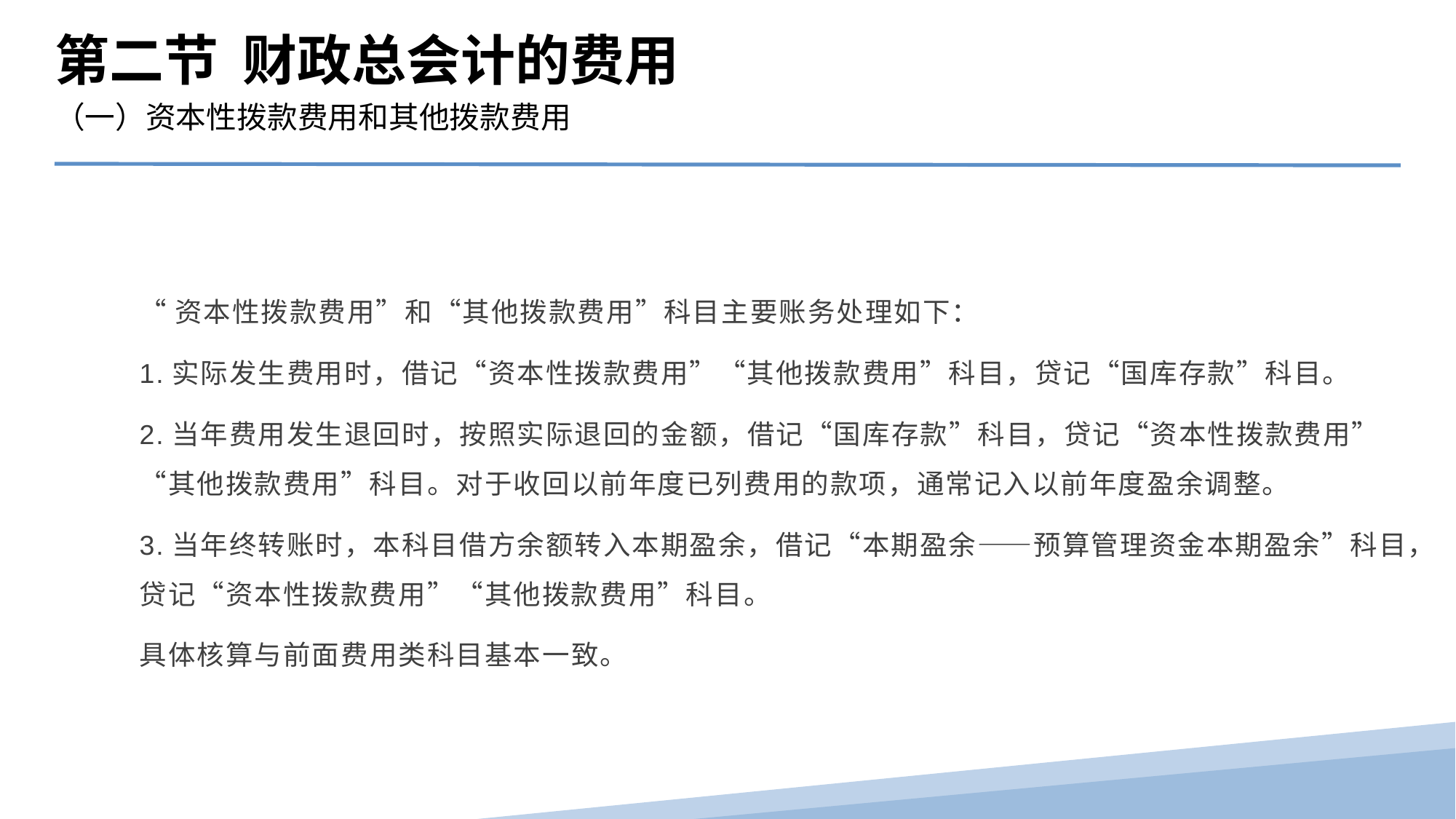

第二节  财政总会计的费用
（一）资本性拨款费用和其他拨款费用
“资本性拨款费用”和“其他拨款费用”科目主要账务处理如下：
1.实际发生费用时，借记“资本性拨款费用”“其他拨款费用”科目，贷记“国库存款”科目。
2.当年费用发生退回时，按照实际退回的金额，借记“国库存款”科目，贷记“资本性拨款费用”“其他拨款费用”科目。对于收回以前年度已列费用的款项，通常记入以前年度盈余调整。
3.当年终转账时，本科目借方余额转入本期盈余，借记“本期盈余——预算管理资金本期盈余”科目，贷记“资本性拨款费用”“其他拨款费用”科目。
具体核算与前面费用类科目基本一致。